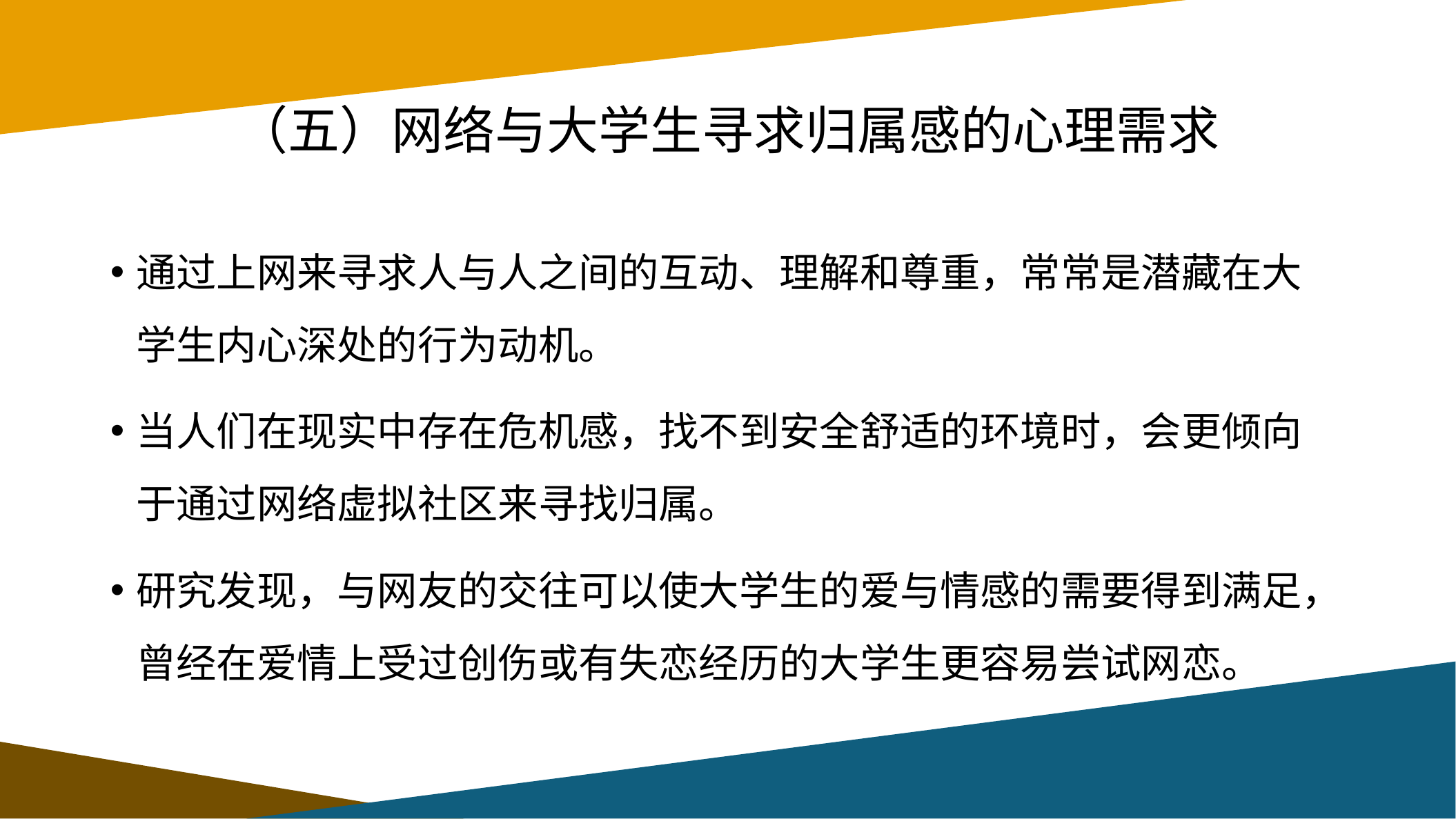

# （五）网络与大学生寻求归属感的心理需求
通过上网来寻求人与人之间的互动、理解和尊重，常常是潜藏在大学生内心深处的行为动机。
当人们在现实中存在危机感，找不到安全舒适的环境时，会更倾向于通过网络虚拟社区来寻找归属。
研究发现，与网友的交往可以使大学生的爱与情感的需要得到满足，曾经在爱情上受过创伤或有失恋经历的大学生更容易尝试网恋。